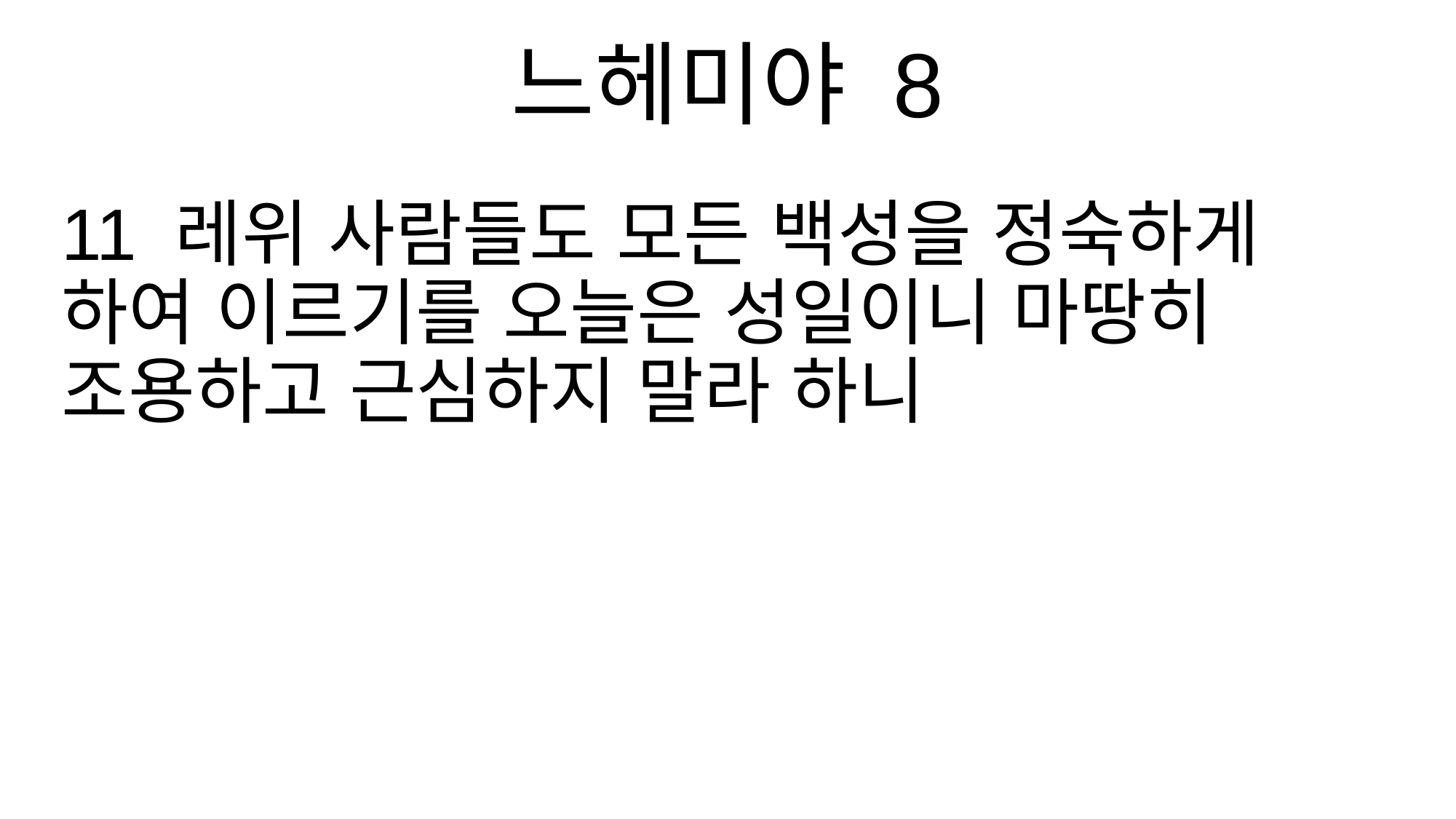

느헤미야 8
11 레위 사람들도 모든 백성을 정숙하게 하여 이르기를 오늘은 성일이니 마땅히 조용하고 근심하지 말라 하니